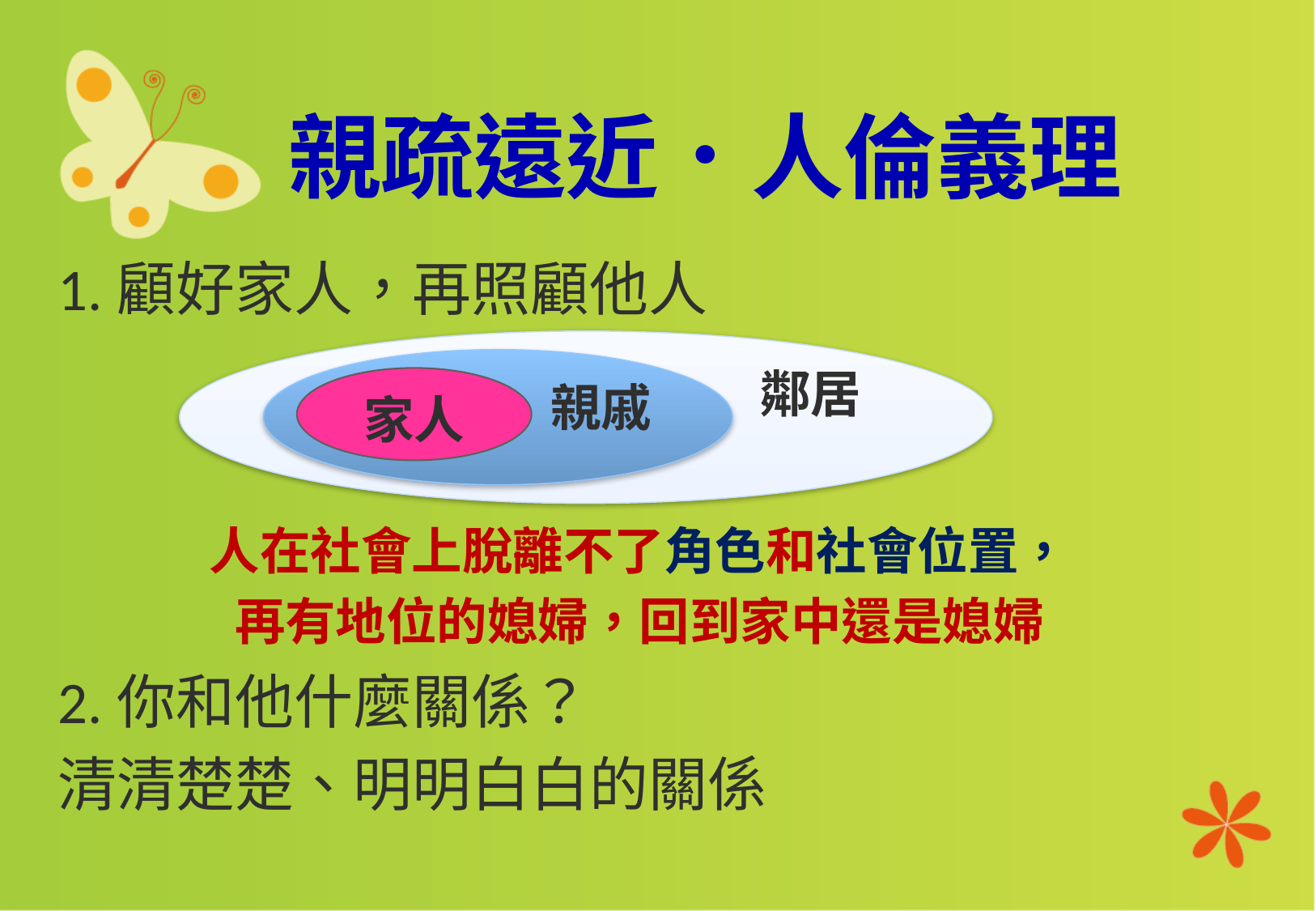

# 親疏遠近．人倫義理
1.顧好家人，再照顧他人

2.你和他什麼關係？
清清楚楚、明明白白的關係

鄰居
親戚
家人
人在社會上脫離不了角色和社會位置，
再有地位的媳婦，回到家中還是媳婦